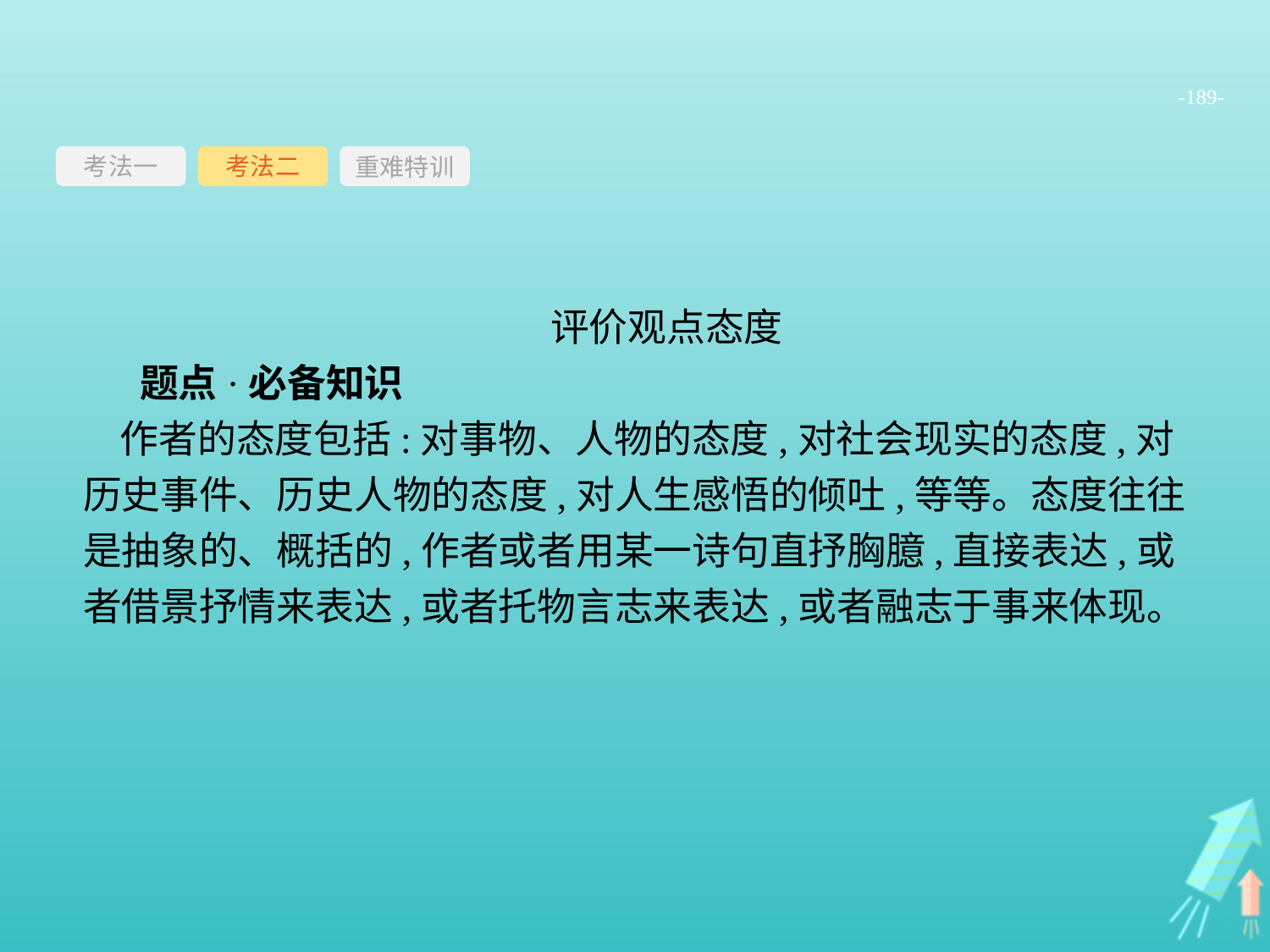

-189-
考法一
重难特训
考法二
评价观点态度
题点·必备知识
作者的态度包括:对事物、人物的态度,对社会现实的态度,对历史事件、历史人物的态度,对人生感悟的倾吐,等等。态度往往是抽象的、概括的,作者或者用某一诗句直抒胸臆,直接表达,或者借景抒情来表达,或者托物言志来表达,或者融志于事来体现。